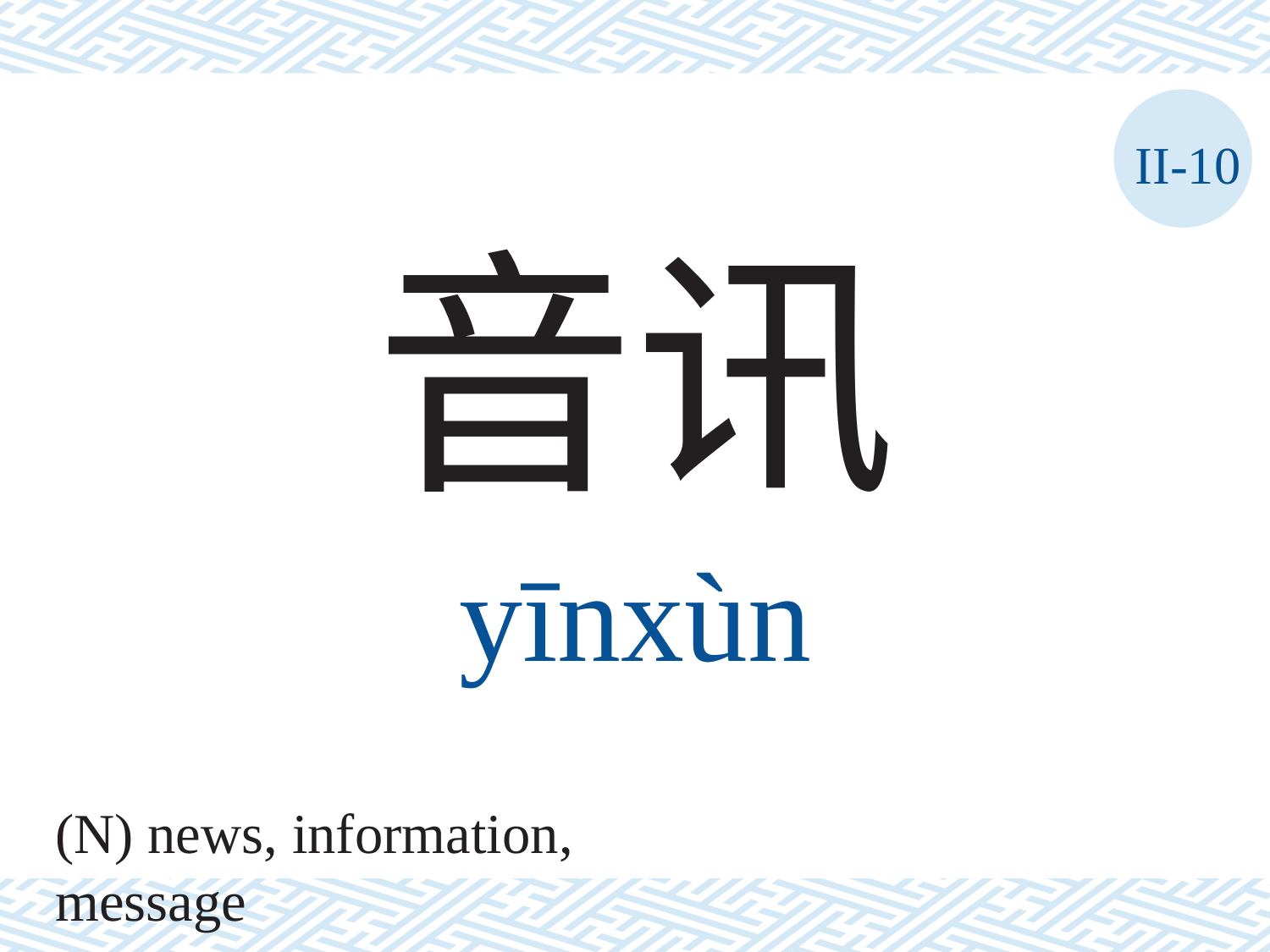

II-10
音讯
yīnxùn
(N) news, information, message